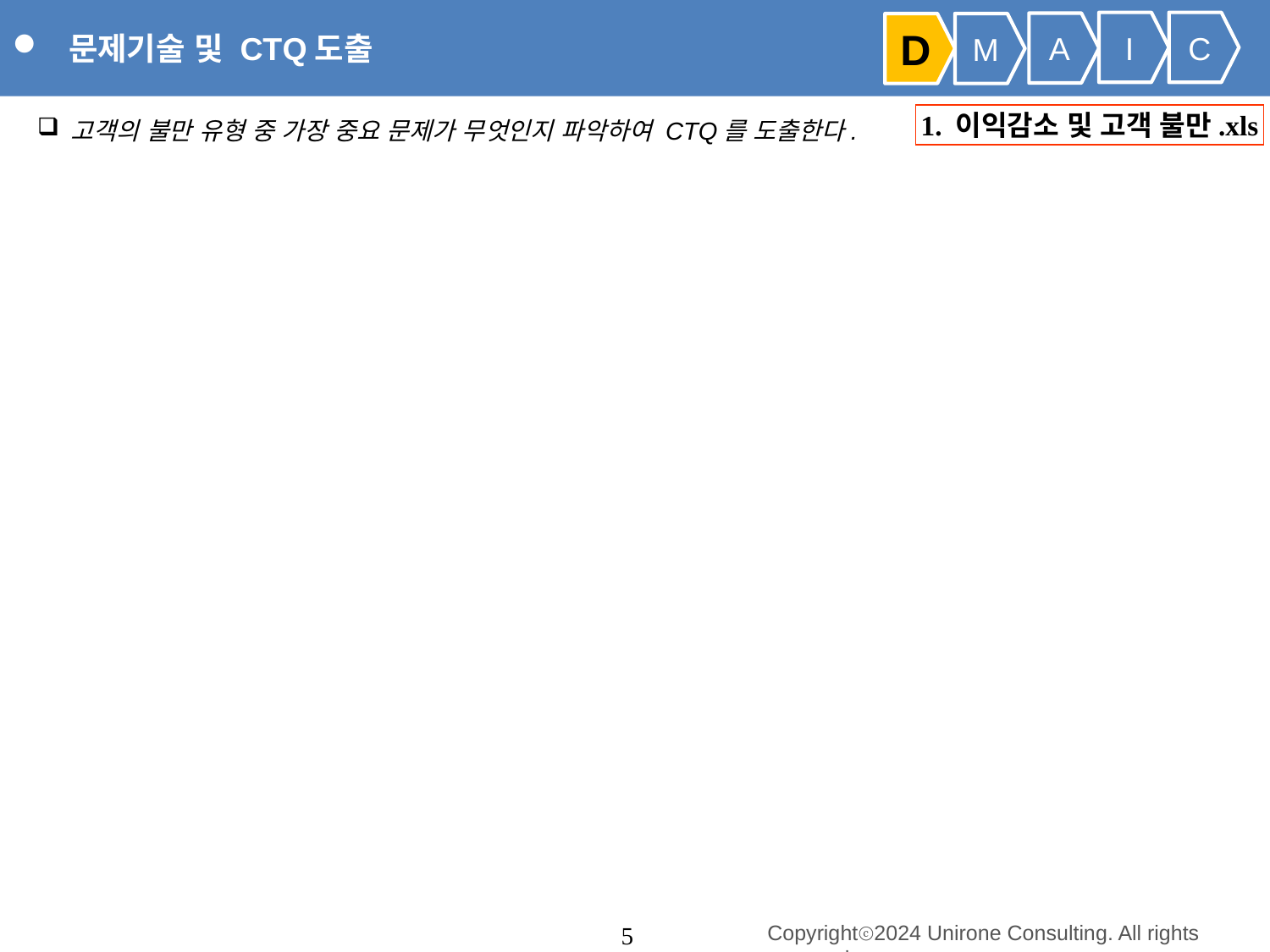

문제기술 및 CTQ도출
I
C
A
D
M
 고객의 불만 유형 중 가장 중요 문제가 무엇인지 파악하여 CTQ를 도출한다.
1. 이익감소 및 고객 불만.xls